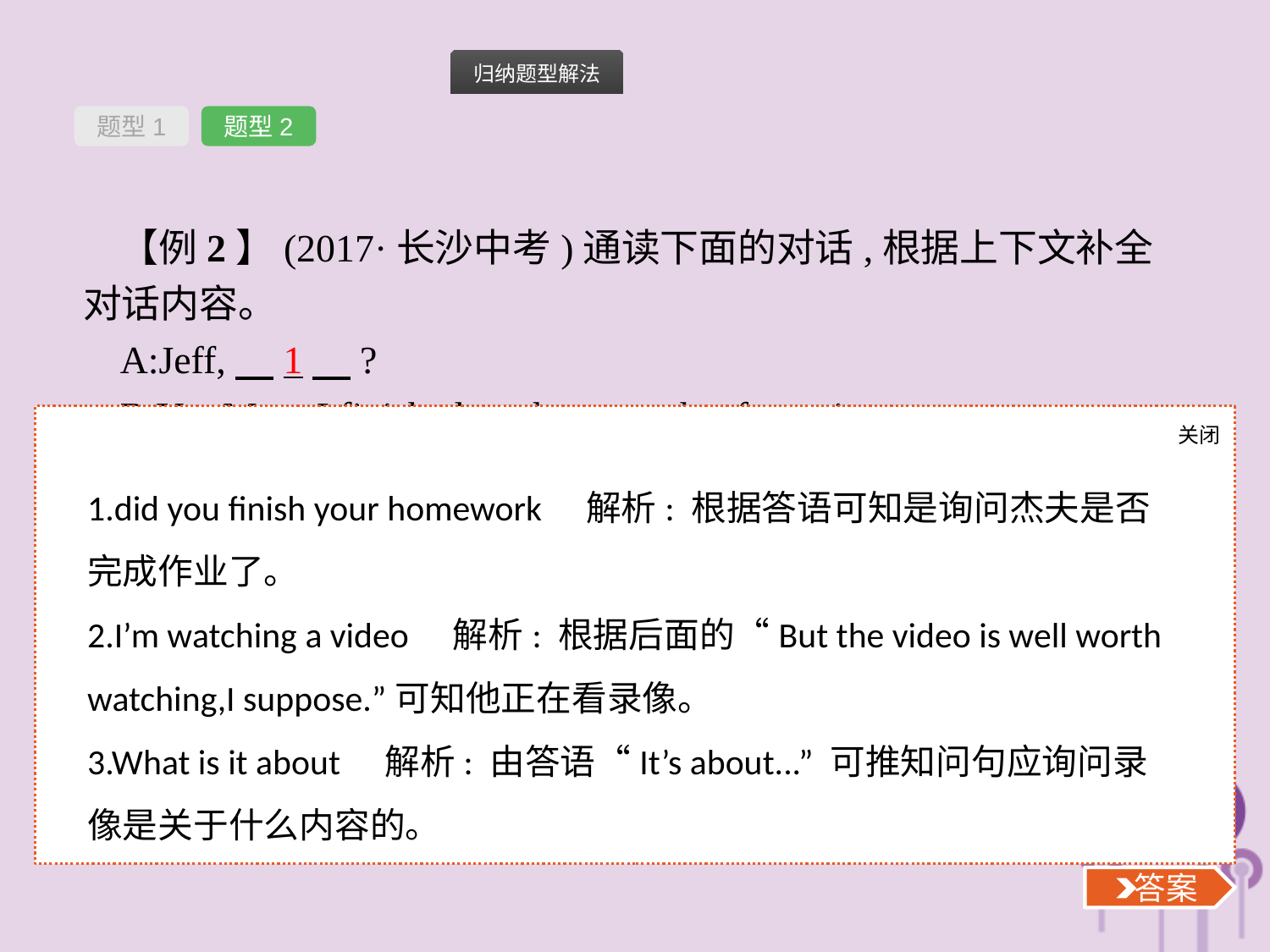

题型1
题型2
【例2】(2017·长沙中考)通读下面的对话,根据上下文补全对话内容。
A:Jeff,　1　?
B:Yes,Mum.I finished my homework a few minutes ago.
A:But what are you doing now?
B:　2　.I just want to relax myself.
A:Is that also your homework?
B:Not really.But the video is well worth watching,I suppose.
A:You do?　3　?
B:It’s about the Belt and Road(“一带一路”).　4　?

关闭
  答案

1.did you finish your homework　解析: 根据答语可知是询问杰夫是否完成作业了。
2.I’m watching a video　解析: 根据后面的“But the video is well worth watching,I suppose.”可知他正在看录像。
3.What is it about　解析: 由答语“It’s about...” 可推知问句应询问录像是关于什么内容的。
  答案